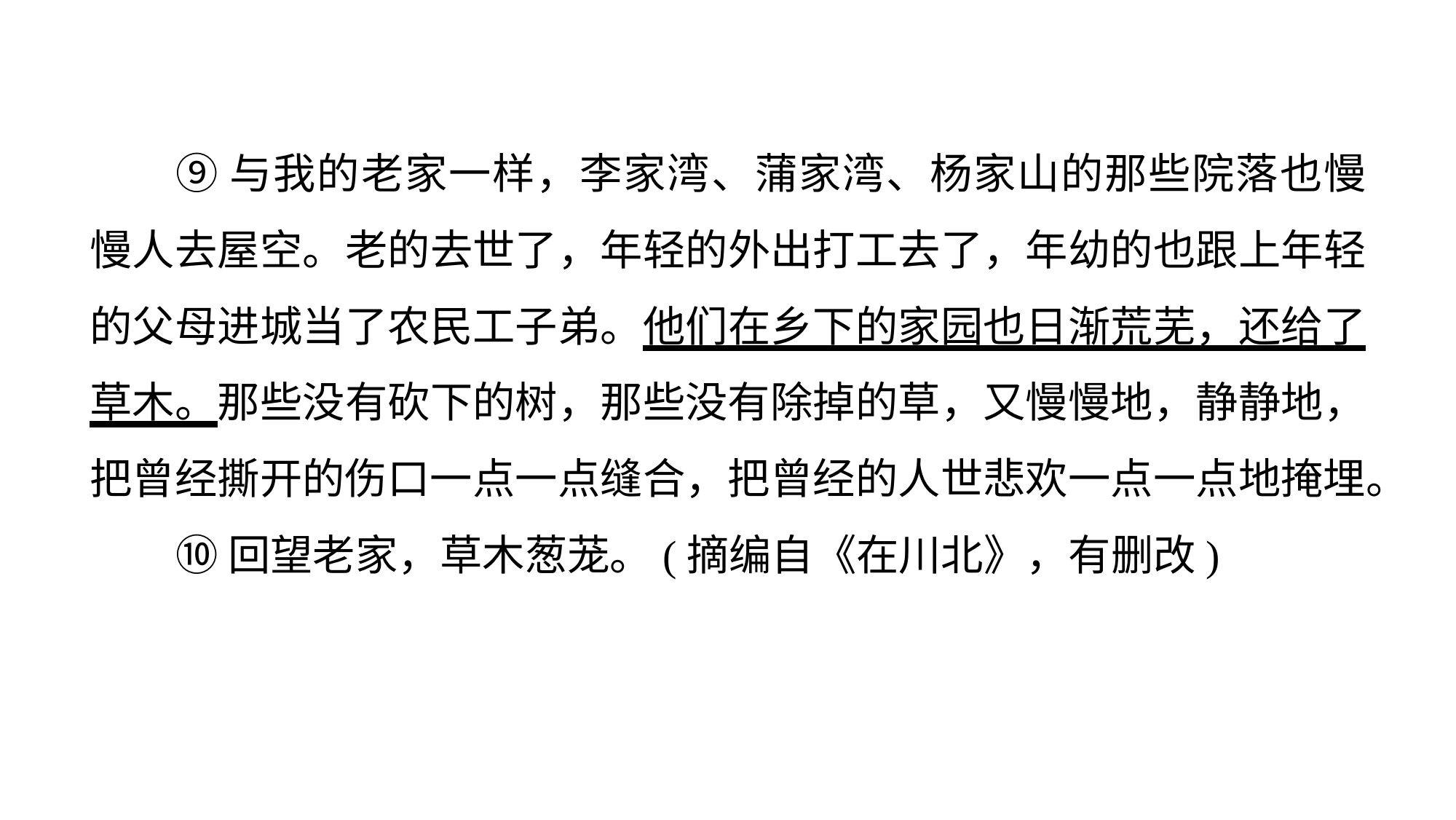

⑨与我的老家一样，李家湾、蒲家湾、杨家山的那些院落也慢慢人去屋空。老的去世了，年轻的外出打工去了，年幼的也跟上年轻的父母进城当了农民工子弟。他们在乡下的家园也日渐荒芜，还给了草木。那些没有砍下的树，那些没有除掉的草，又慢慢地，静静地，把曾经撕开的伤口一点一点缝合，把曾经的人世悲欢一点一点地掩埋。
⑩回望老家，草木葱茏。(摘编自《在川北》，有删改)